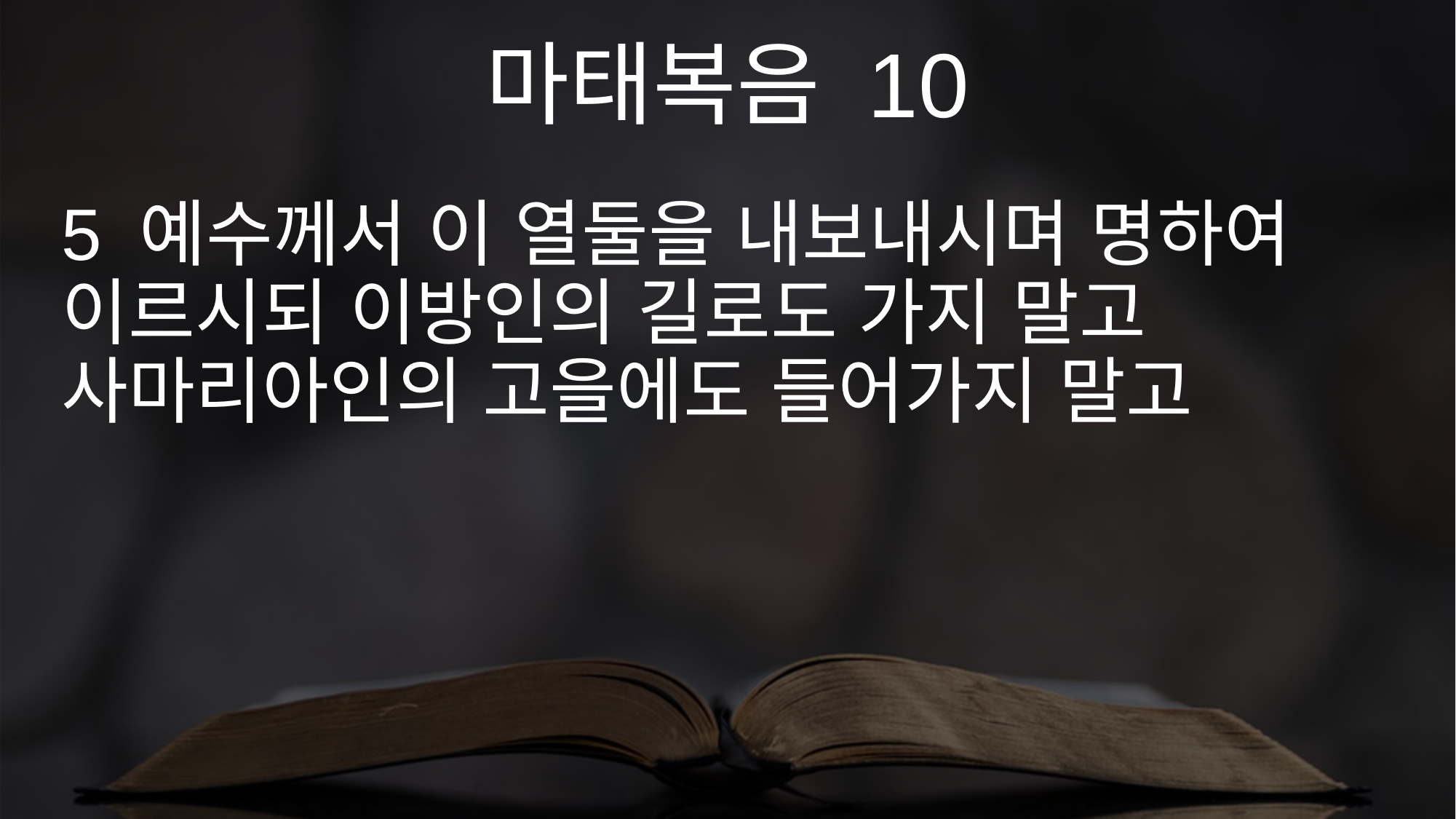

마태복음 10
5 예수께서 이 열둘을 내보내시며 명하여 이르시되 이방인의 길로도 가지 말고 사마리아인의 고을에도 들어가지 말고